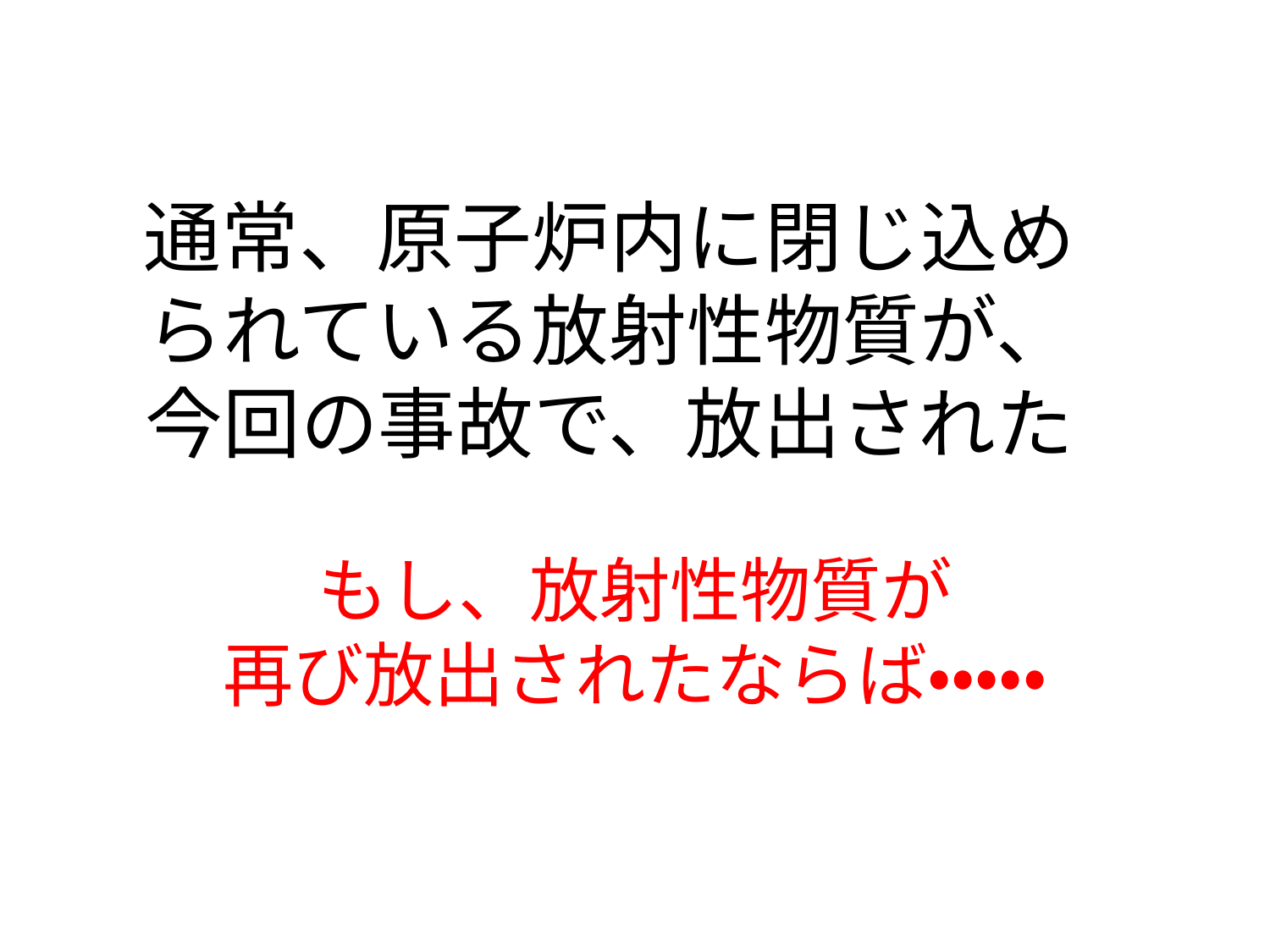

# 通常、原子炉内に閉じ込められている放射性物質が、 今回の事故で、放出された
もし、放射性物質が
再び放出されたならば・・・・・